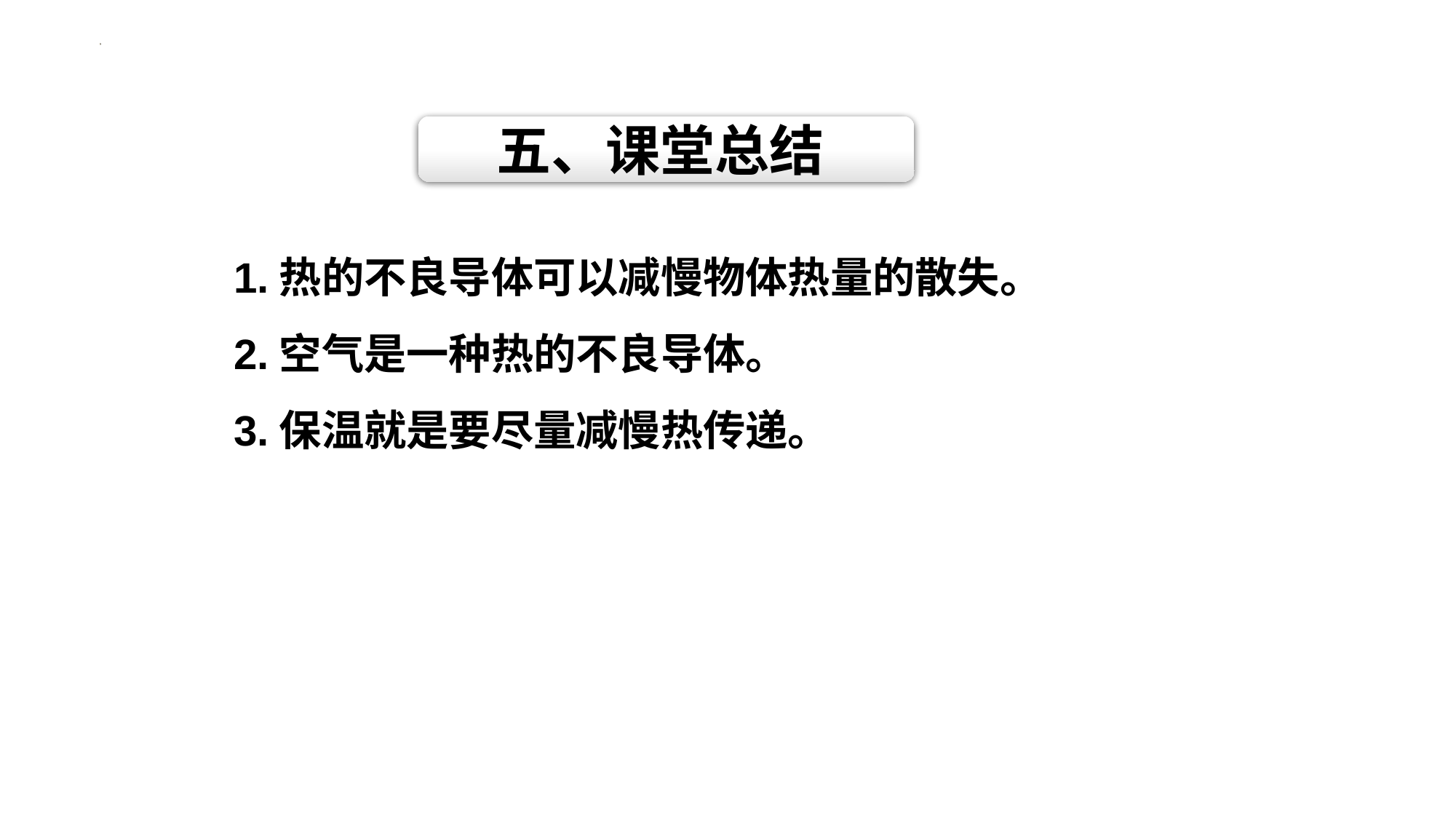

五、课堂总结

              1.热的不良导体可以减慢物体热量的散失。
              2.空气是一种热的不良导体。
              3.保温就是要尽量减慢热传递。